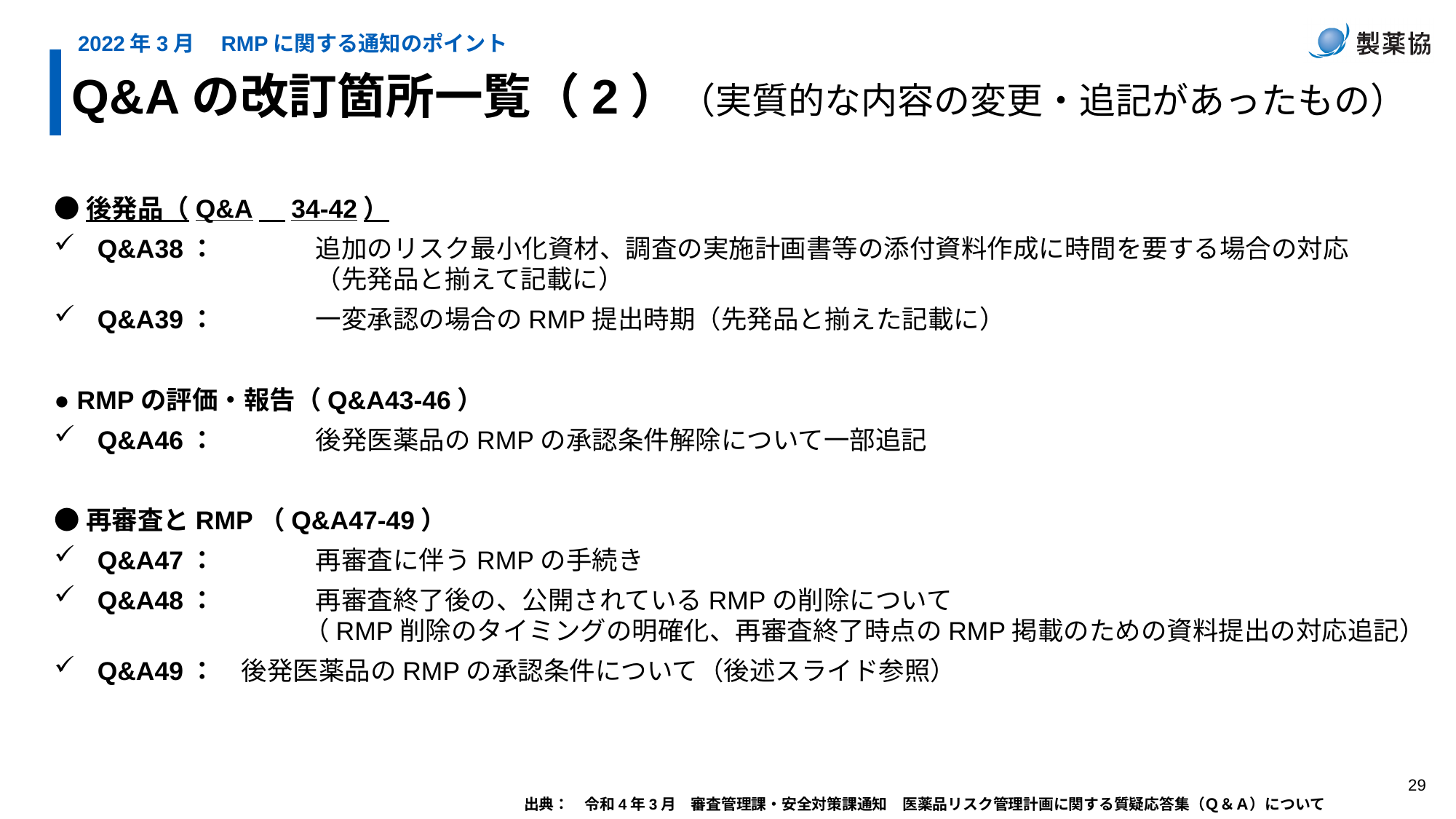

2022年3月　RMPに関する通知のポイント
Q&Aの改訂箇所一覧（2）（実質的な内容の変更・追記があったもの）
●後発品（Q&A　34-42）
Q&A38：	追加のリスク最小化資材、調査の実施計画書等の添付資料作成に時間を要する場合の対応
			（先発品と揃えて記載に）
Q&A39：	一変承認の場合のRMP提出時期（先発品と揃えた記載に）

● RMPの評価・報告（Q&A43-46）
Q&A46：	後発医薬品のRMPの承認条件解除について一部追記

●再審査とRMP（Q&A47-49）
Q&A47：	再審査に伴うRMPの手続き
Q&A48：	再審査終了後の、公開されているRMPの削除について
　　　　　　　　（RMP削除のタイミングの明確化、再審査終了時点のRMP掲載のための資料提出の対応追記）
Q&A49：　後発医薬品のRMPの承認条件について（後述スライド参照）

出典：　令和4年3月　審査管理課・安全対策課通知　医薬品リスク管理計画に関する質疑応答集（Ｑ＆Ａ）について